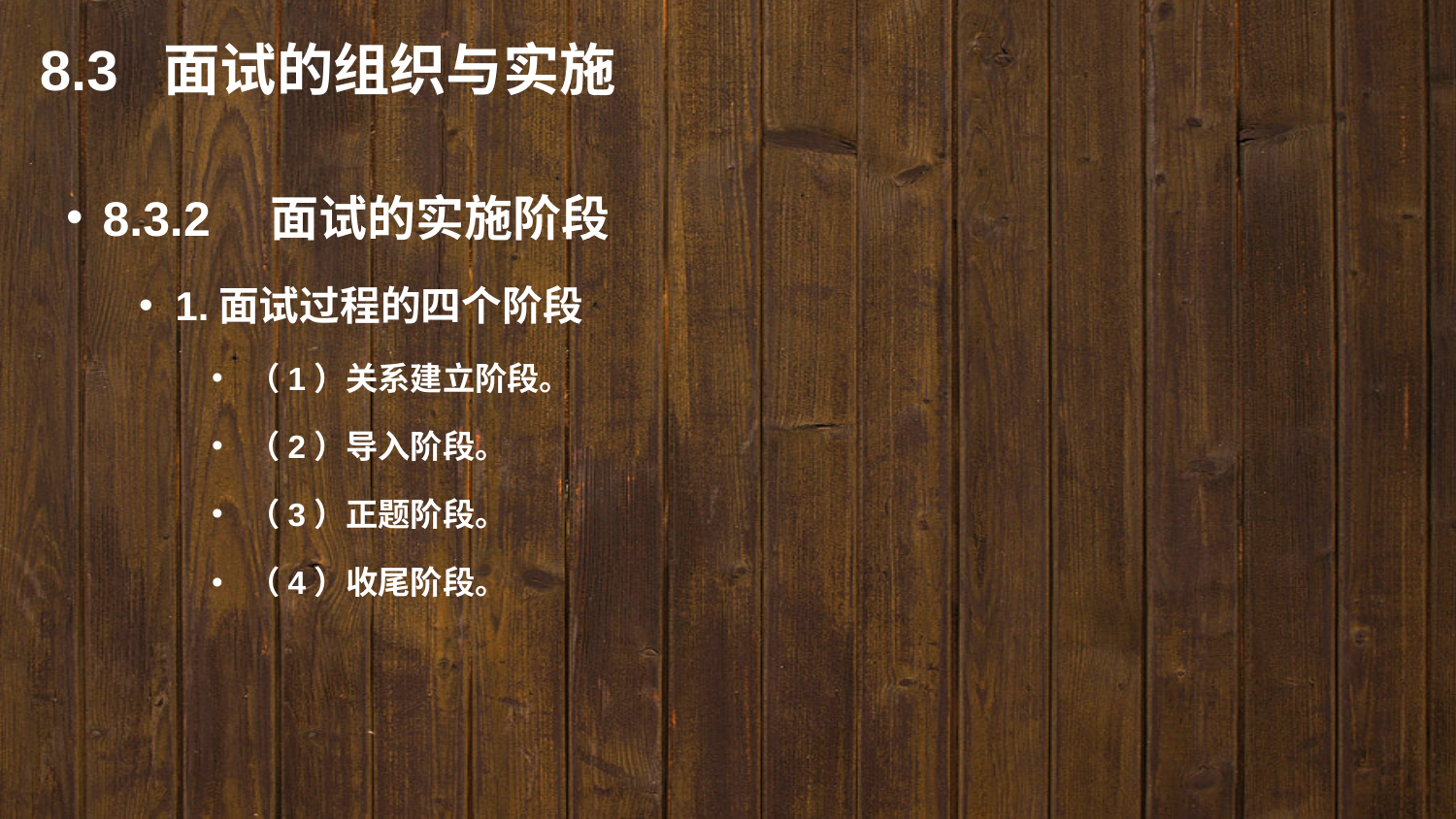

8.3  面试的组织与实施
8.3.2　面试的实施阶段
1.面试过程的四个阶段
（1）关系建立阶段。
（2）导入阶段。
（3）正题阶段。
（4）收尾阶段。